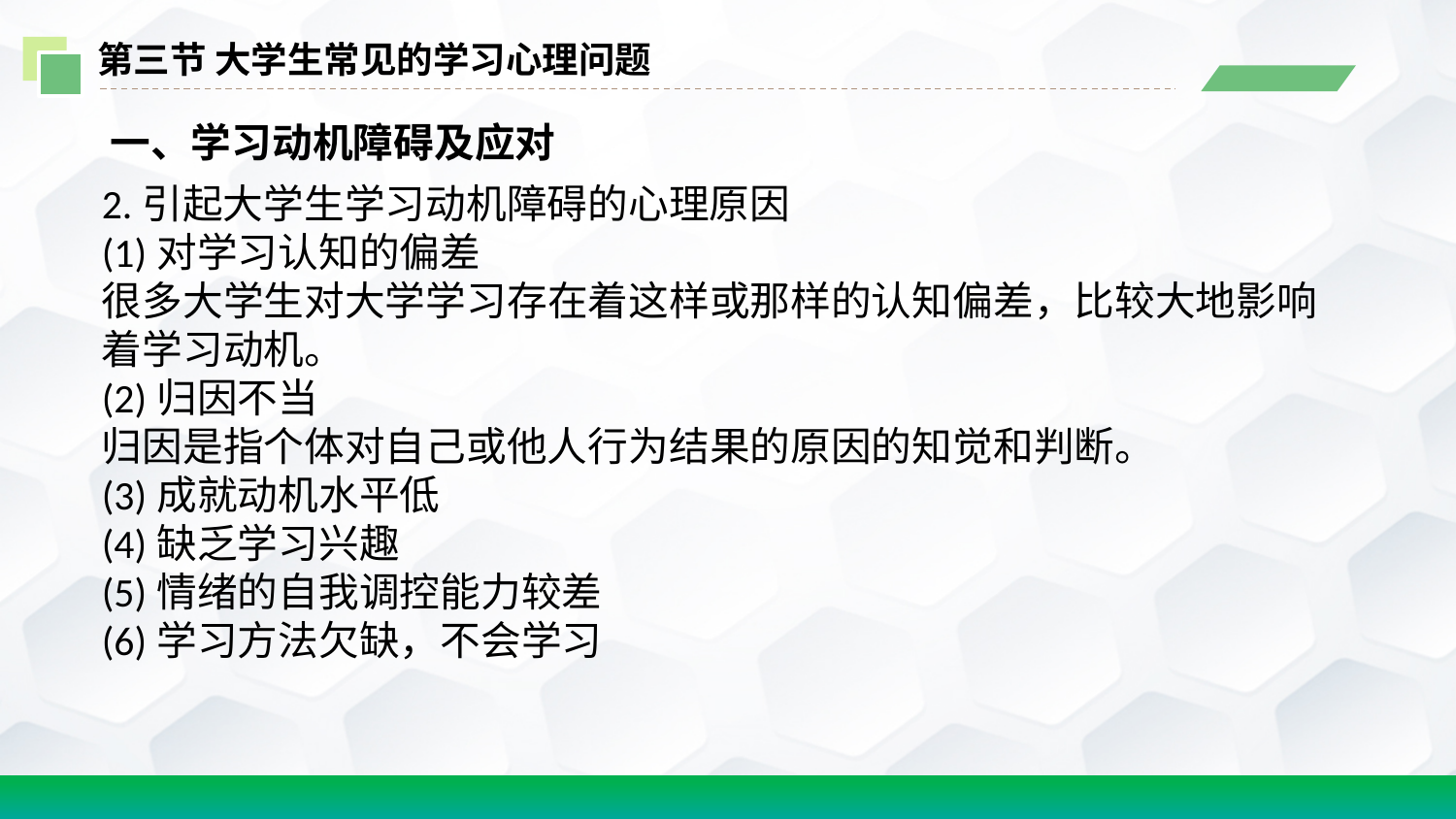

第三节 大学生常见的学习心理问题
 一、学习动机障碍及应对
2.引起大学生学习动机障碍的心理原因
(1)对学习认知的偏差
很多大学生对大学学习存在着这样或那样的认知偏差，比较大地影响着学习动机。
(2)归因不当
归因是指个体对自己或他人行为结果的原因的知觉和判断。
(3)成就动机水平低
(4)缺乏学习兴趣
(5)情绪的自我调控能力较差
(6)学习方法欠缺，不会学习